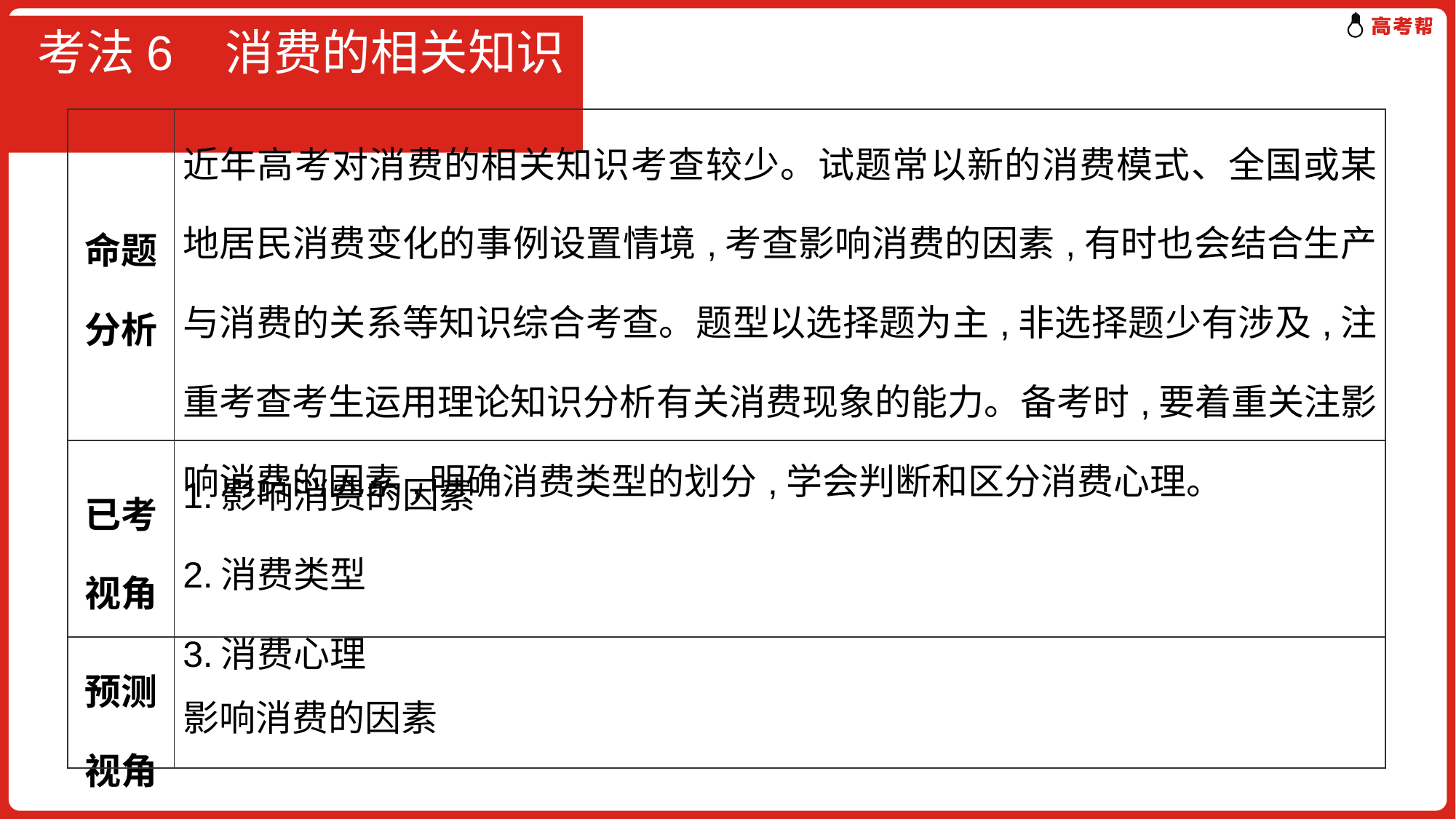

# 考法6   消费的相关知识
| 命题分析 | 近年高考对消费的相关知识考查较少。试题常以新的消费模式、全国或某地居民消费变化的事例设置情境,考查影响消费的因素,有时也会结合生产与消费的关系等知识综合考查。题型以选择题为主,非选择题少有涉及,注重考查考生运用理论知识分析有关消费现象的能力。备考时,要着重关注影响消费的因素,明确消费类型的划分,学会判断和区分消费心理。 |
| --- | --- |
| 已考视角 | 1.影响消费的因素 2.消费类型 3.消费心理 |
| 预测视角 | 影响消费的因素 |